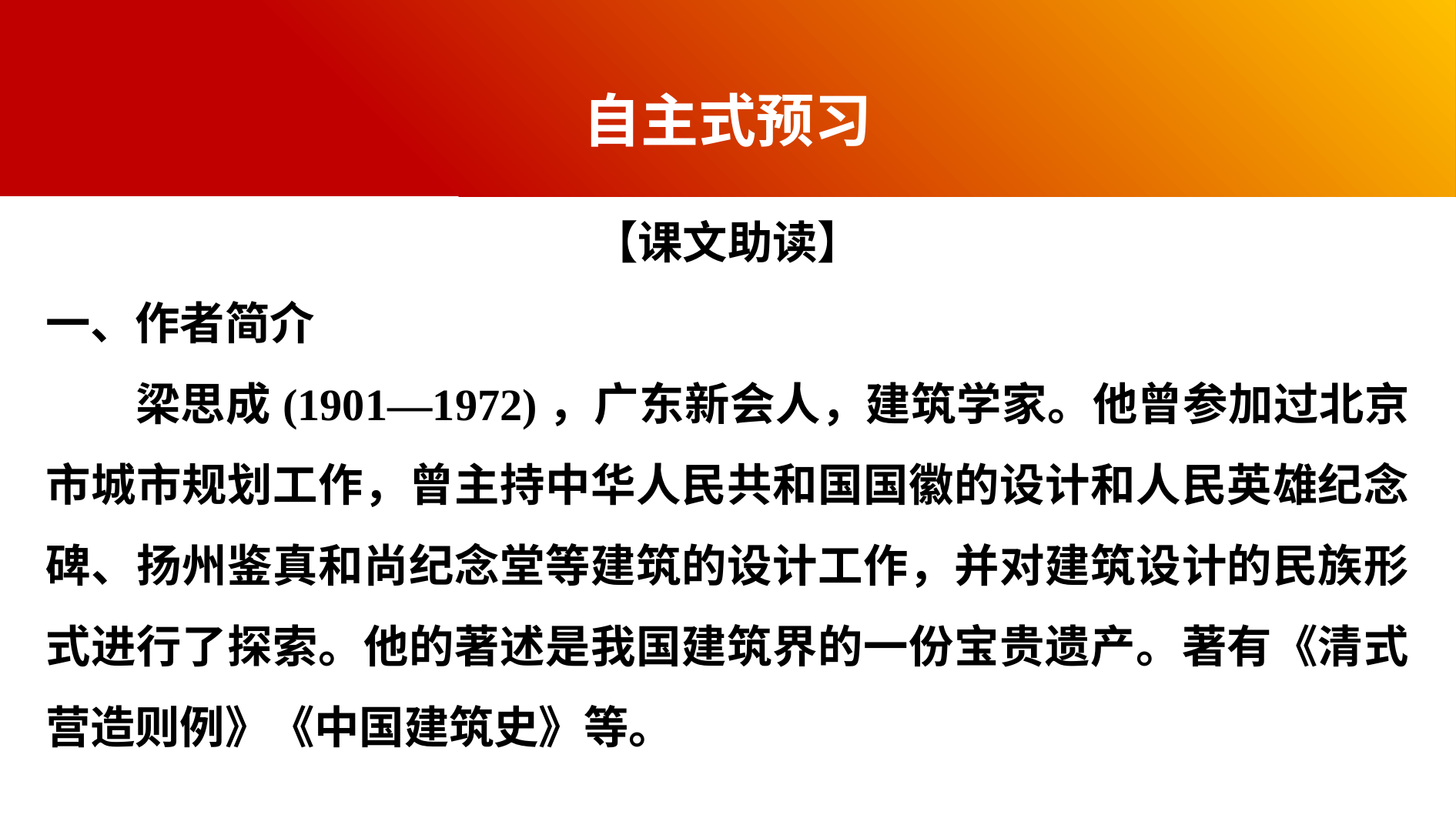

自主式预习
【课文助读】
一、作者简介
梁思成(1901—1972)，广东新会人，建筑学家。他曾参加过北京市城市规划工作，曾主持中华人民共和国国徽的设计和人民英雄纪念碑、扬州鉴真和尚纪念堂等建筑的设计工作，并对建筑设计的民族形式进行了探索。他的著述是我国建筑界的一份宝贵遗产。著有《清式营造则例》《中国建筑史》等。